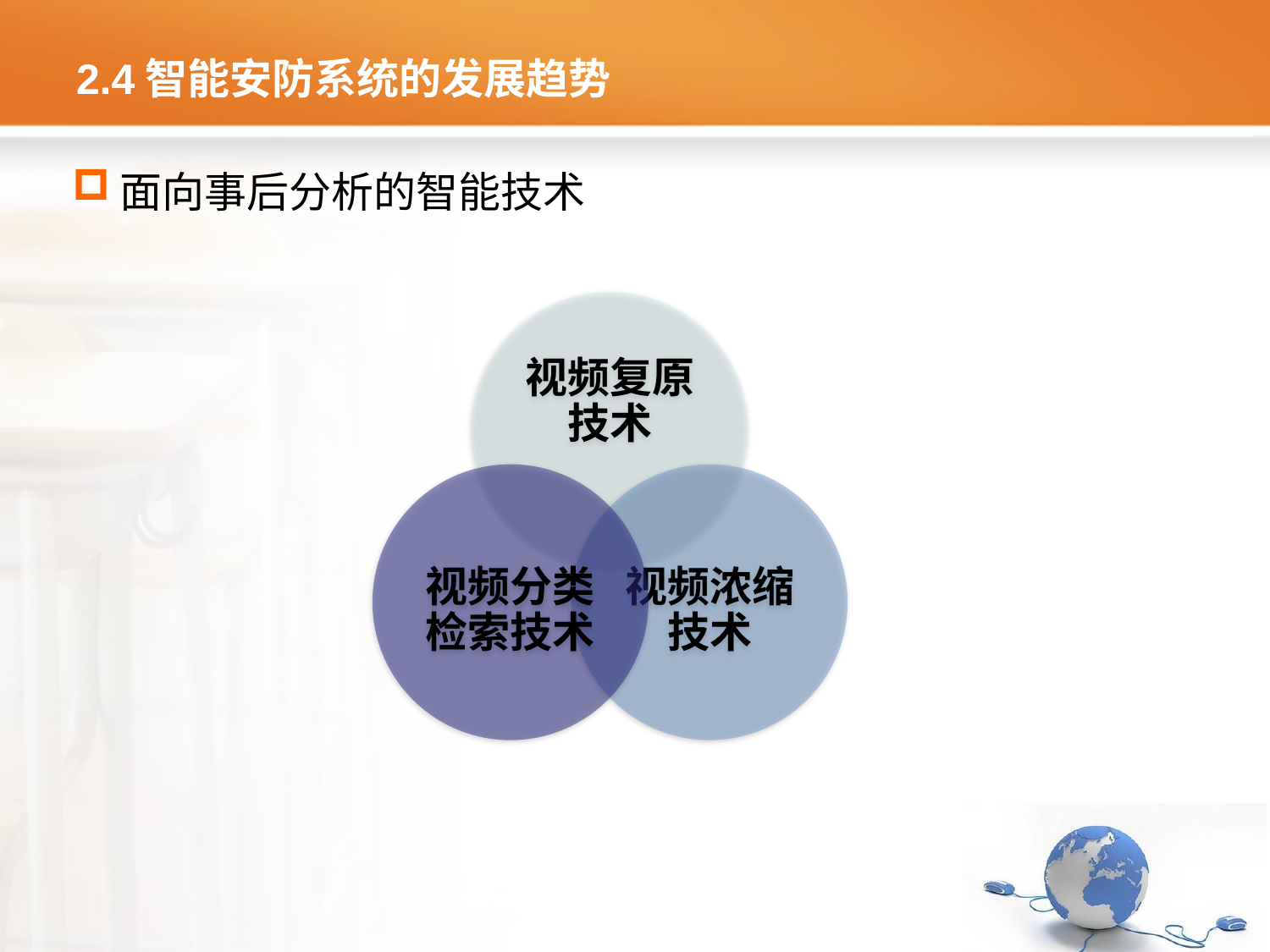

# 2.4智能安防系统的发展趋势
面向事后分析的智能技术

视频复原技术
视频浓缩技术
视频分类检索技术